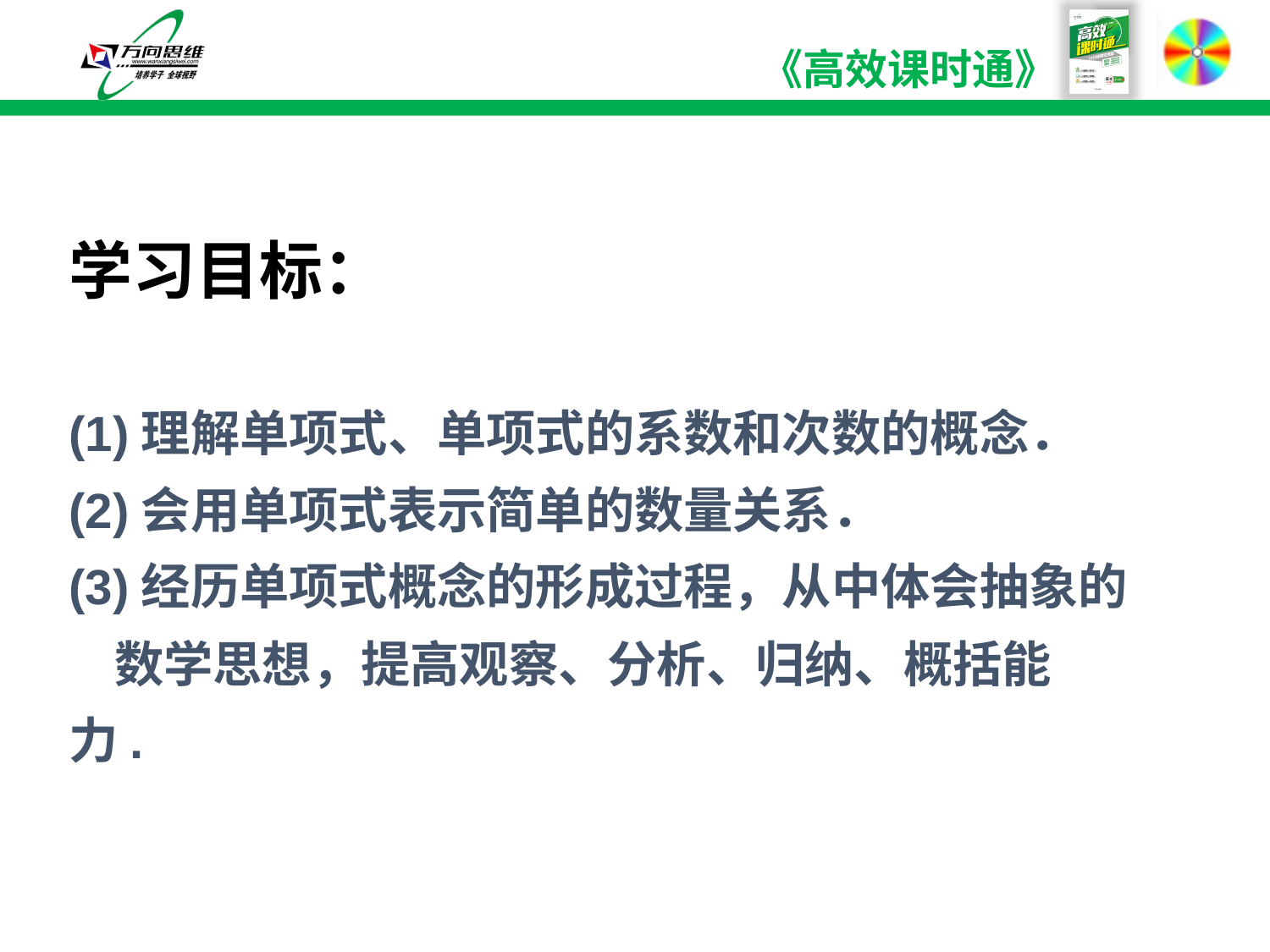

学习目标：

(1)理解单项式、单项式的系数和次数的概念．
(2)会用单项式表示简单的数量关系．
(3)经历单项式概念的形成过程，从中体会抽象的
   数学思想，提高观察、分析、归纳、概括能力.